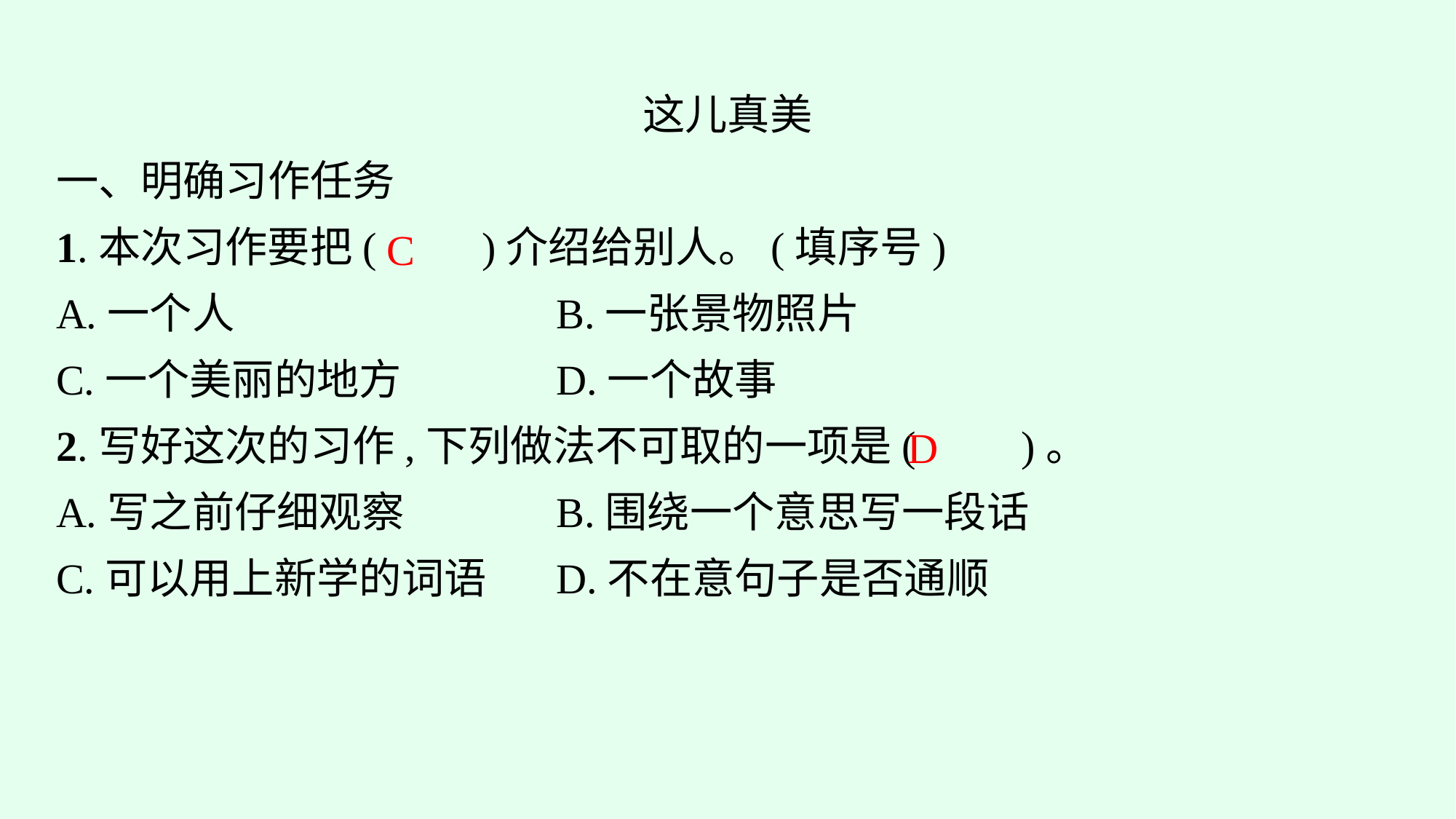

这儿真美
一、明确习作任务
1.本次习作要把(　　)介绍给别人。(填序号)
A.一个人			B.一张景物照片
C.一个美丽的地方		D.一个故事
2.写好这次的习作,下列做法不可取的一项是(　　)。
A.写之前仔细观察		B.围绕一个意思写一段话
C.可以用上新学的词语	D.不在意句子是否通顺
C
D